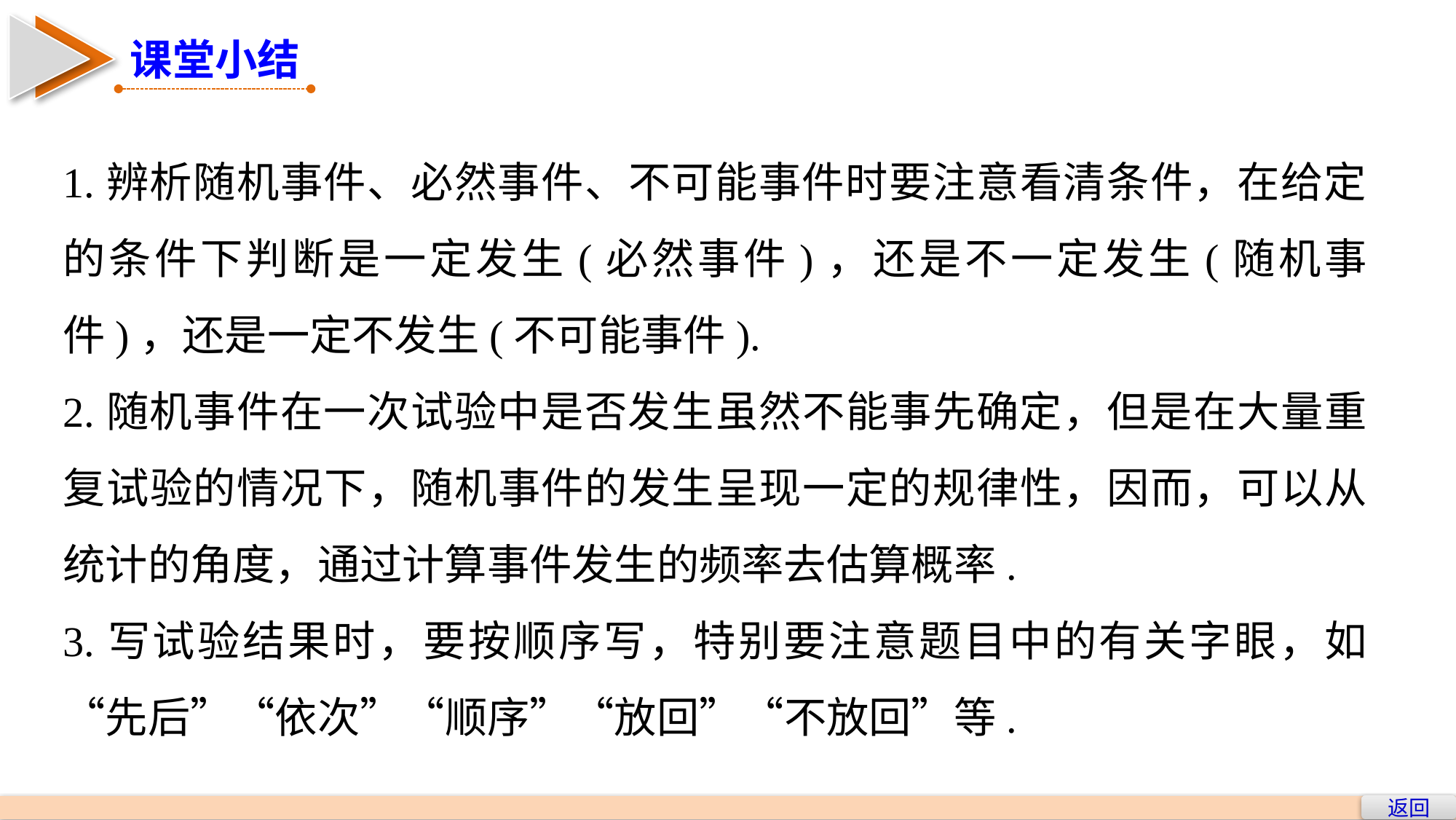

课堂小结
1.辨析随机事件、必然事件、不可能事件时要注意看清条件，在给定的条件下判断是一定发生(必然事件)，还是不一定发生(随机事件)，还是一定不发生(不可能事件).
2.随机事件在一次试验中是否发生虽然不能事先确定，但是在大量重复试验的情况下，随机事件的发生呈现一定的规律性，因而，可以从统计的角度，通过计算事件发生的频率去估算概率.
3.写试验结果时，要按顺序写，特别要注意题目中的有关字眼，如“先后”“依次”“顺序”“放回”“不放回”等.
返回